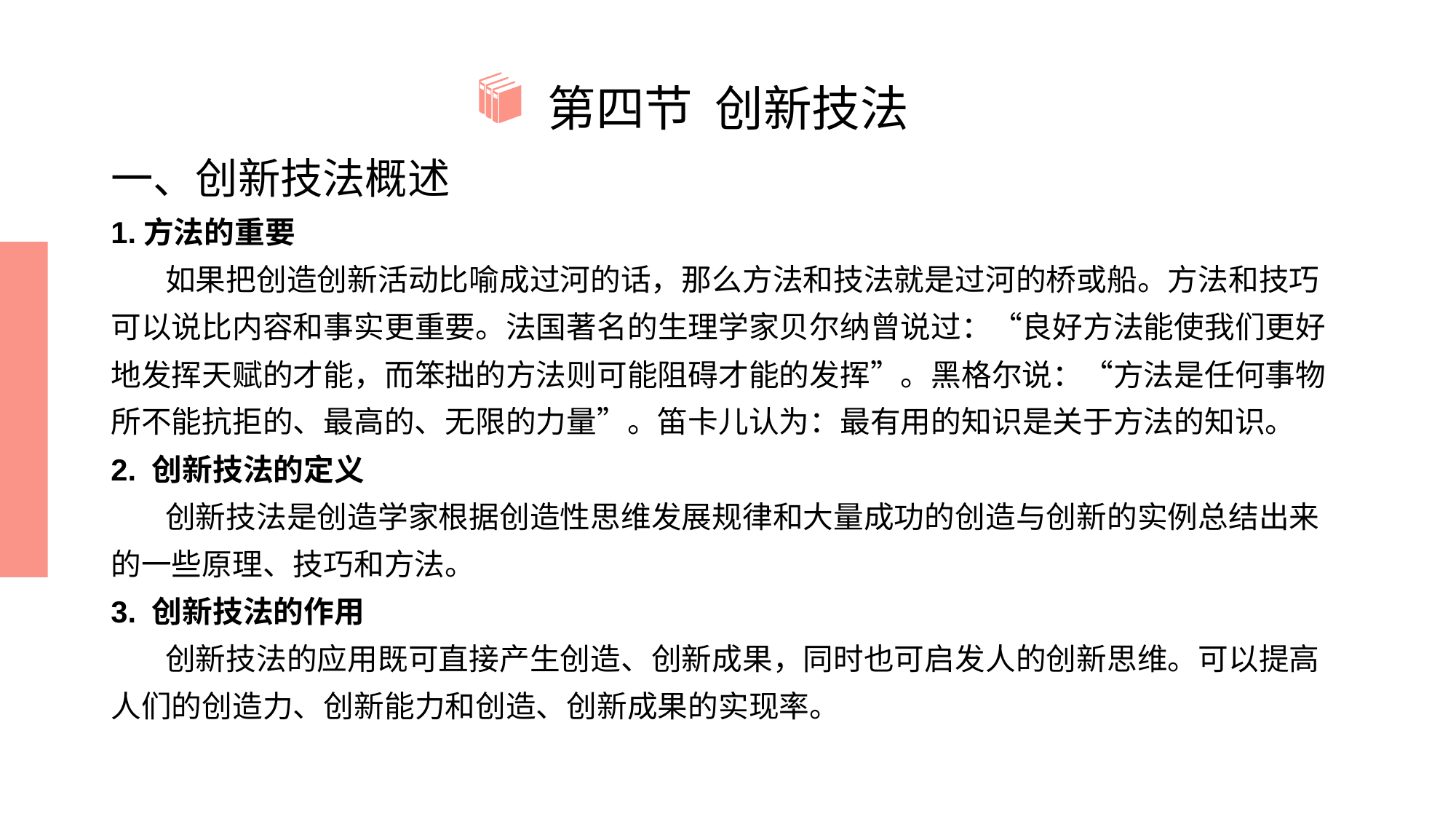

# 第四节  创新技法
一、创新技法概述
1.方法的重要
       如果把创造创新活动比喻成过河的话，那么方法和技法就是过河的桥或船。方法和技巧可以说比内容和事实更重要。法国著名的生理学家贝尔纳曾说过：“良好方法能使我们更好地发挥天赋的才能，而笨拙的方法则可能阻碍才能的发挥”。黑格尔说：“方法是任何事物所不能抗拒的、最高的、无限的力量”。笛卡儿认为：最有用的知识是关于方法的知识。
2. 创新技法的定义
       创新技法是创造学家根据创造性思维发展规律和大量成功的创造与创新的实例总结出来的一些原理、技巧和方法。
3. 创新技法的作用
       创新技法的应用既可直接产生创造、创新成果，同时也可启发人的创新思维。可以提高人们的创造力、创新能力和创造、创新成果的实现率。